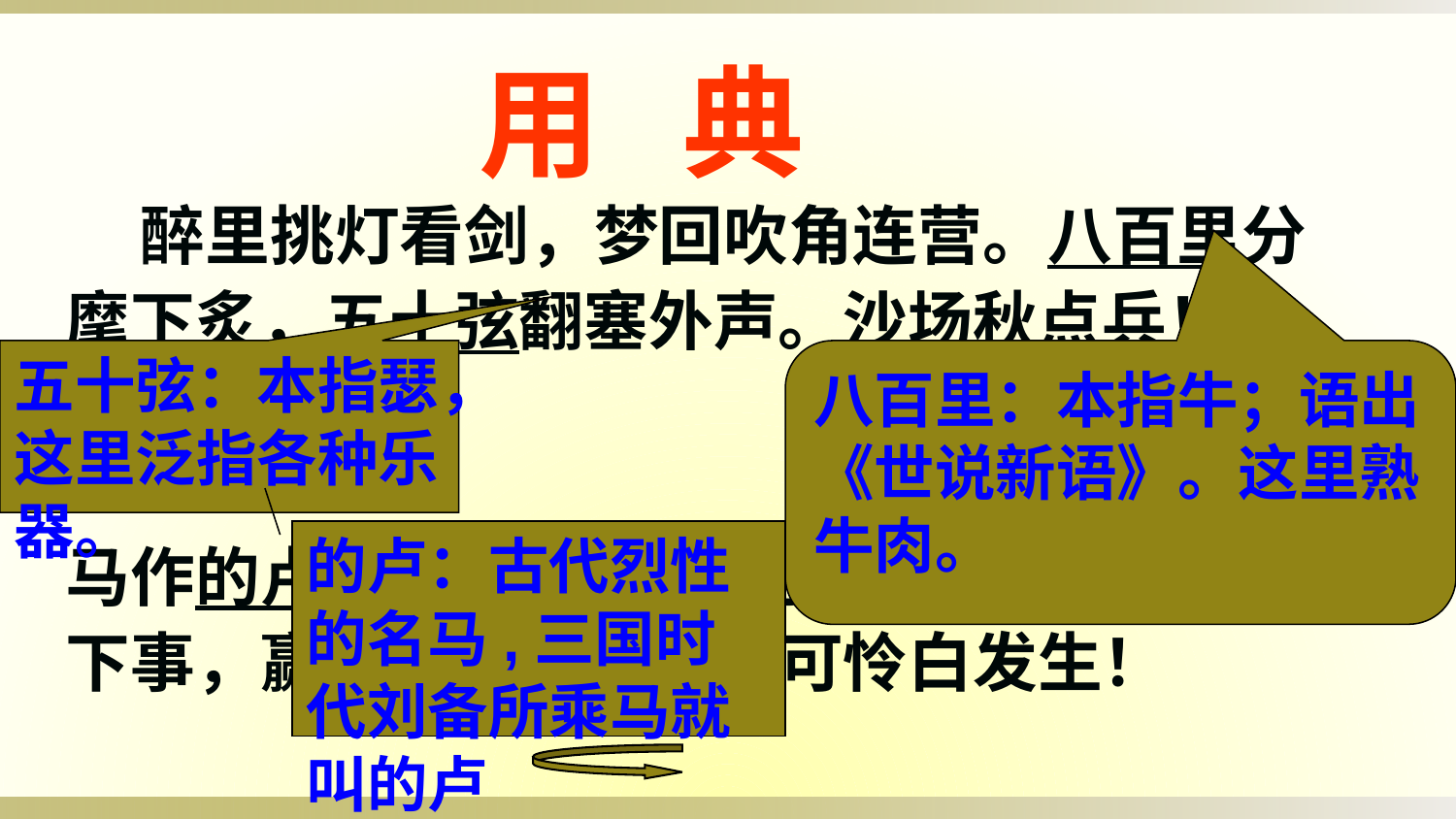

用   典

    醉里挑灯看剑，梦回吹角连营。八百里分麾下炙，五十弦翻塞外声。沙场秋点兵！

马作的卢飞快，弓如霹雳弦惊。了却君王天下事，赢得生前身后名。可怜白发生！
五十弦：本指瑟，这里泛指各种乐器。

八百里：本指牛；语出《世说新语》。这里熟牛肉。
的卢：古代烈性的名马,三国时代刘备所乘马就叫的卢